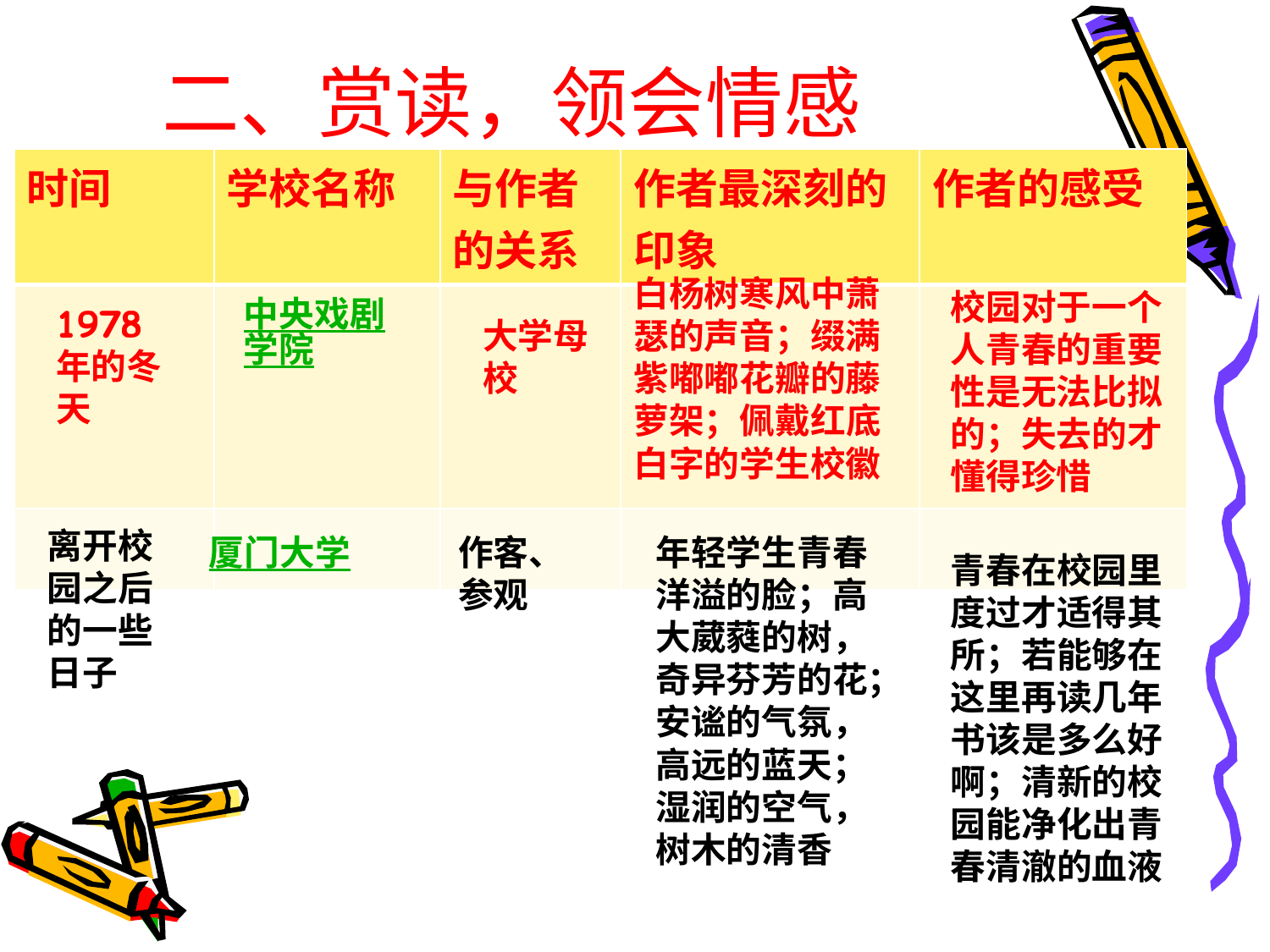

# 二、赏读，领会情感
| 时间 | 学校名称 | 与作者的关系 | 作者最深刻的印象 | 作者的感受 |
| --- | --- | --- | --- | --- |
|  |  |  |  |  |
|  |  |  |  |  |

白杨树寒风中萧瑟的声音；缀满紫嘟嘟花瓣的藤萝架；佩戴红底白字的学生校徽

校园对于一个人青春的重要性是无法比拟的；失去的才懂得珍惜

中央戏剧学院

1978年的冬天

大学母校

离开校园之后的一些日子

厦门大学

作客、参观

年轻学生青春洋溢的脸；高大葳蕤的树，奇异芬芳的花；安谧的气氛，高远的蓝天；湿润的空气，树木的清香

青春在校园里度过才适得其所；若能够在这里再读几年书该是多么好啊；清新的校园能净化出青春清澈的血液